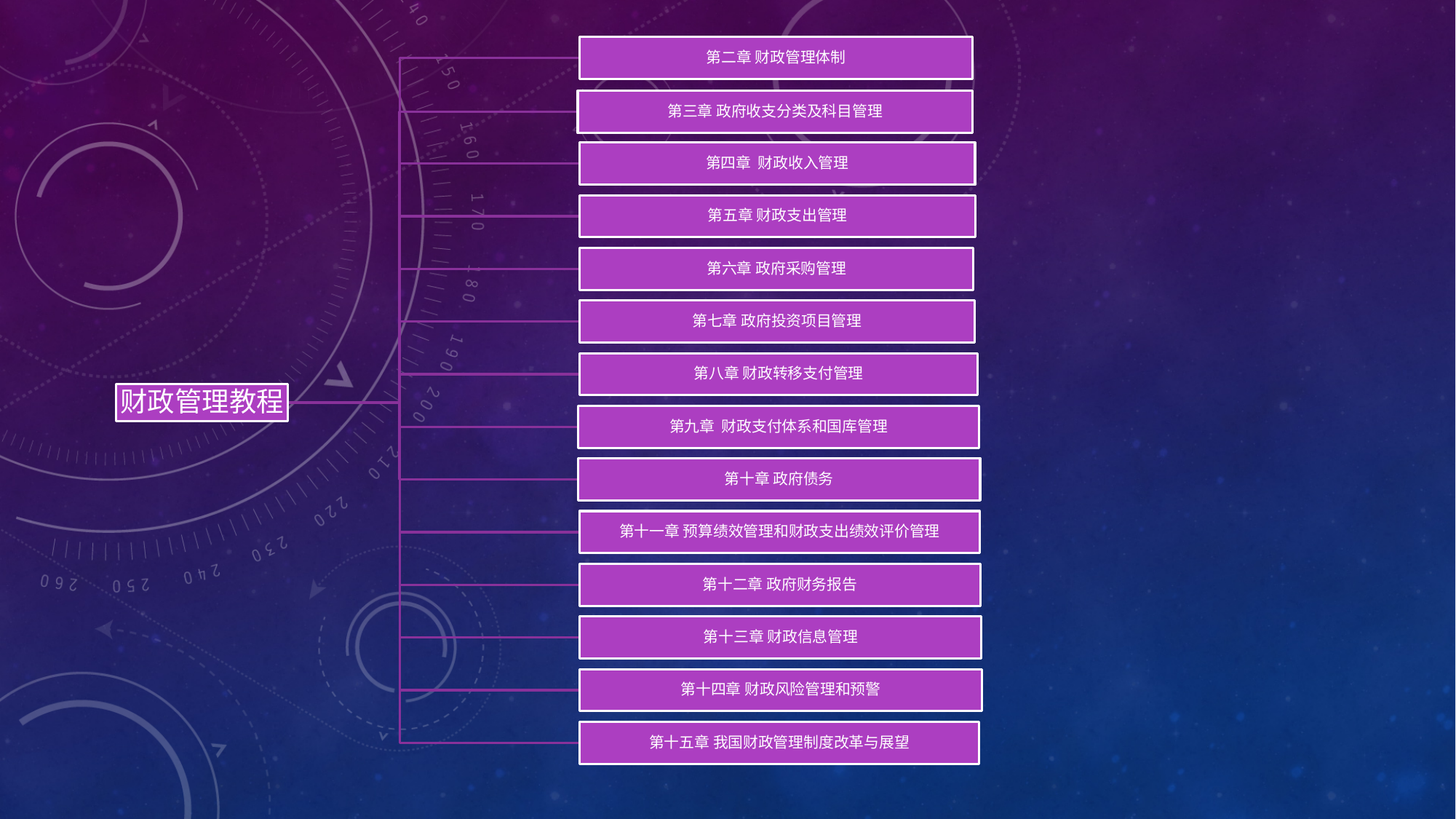

财政管理教程
第二章 财政管理体制
第三章 政府收支分类及科目管理
第四章  财政收入管理
第五章 财政支出管理
第六章 政府采购管理
第七章 政府投资项目管理
第八章 财政转移支付管理
第九章  财政支付体系和国库管理
第十章 政府债务
第十一章 预算绩效管理和财政支出绩效评价管理
第十二章 政府财务报告
第十三章 财政信息管理
第十四章 财政风险管理和预警
第十五章 我国财政管理制度改革与展望